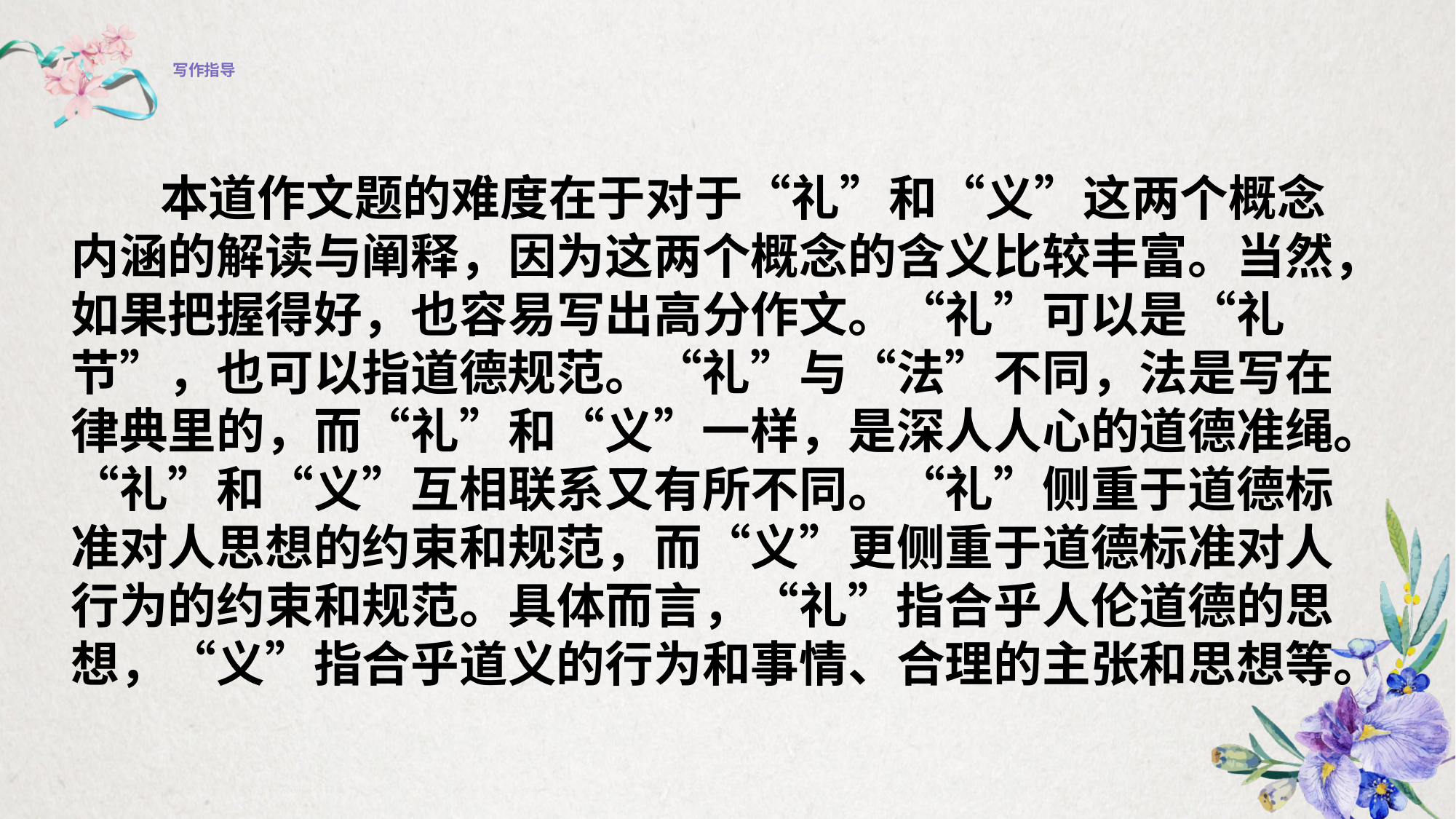

# 写作指导

       本道作文题的难度在于对于“礼”和“义”这两个概念内涵的解读与阐释，因为这两个概念的含义比较丰富。当然，如果把握得好，也容易写出高分作文。“礼”可以是“礼节”，也可以指道德规范。“礼”与“法”不同，法是写在律典里的，而“礼”和“义”一样，是深人人心的道德准绳。“礼”和“义”互相联系又有所不同。“礼”侧重于道德标准对人思想的约束和规范，而“义”更侧重于道德标准对人行为的约束和规范。具体而言，“礼”指合乎人伦道德的思想，“义”指合乎道义的行为和事情、合理的主张和思想等。